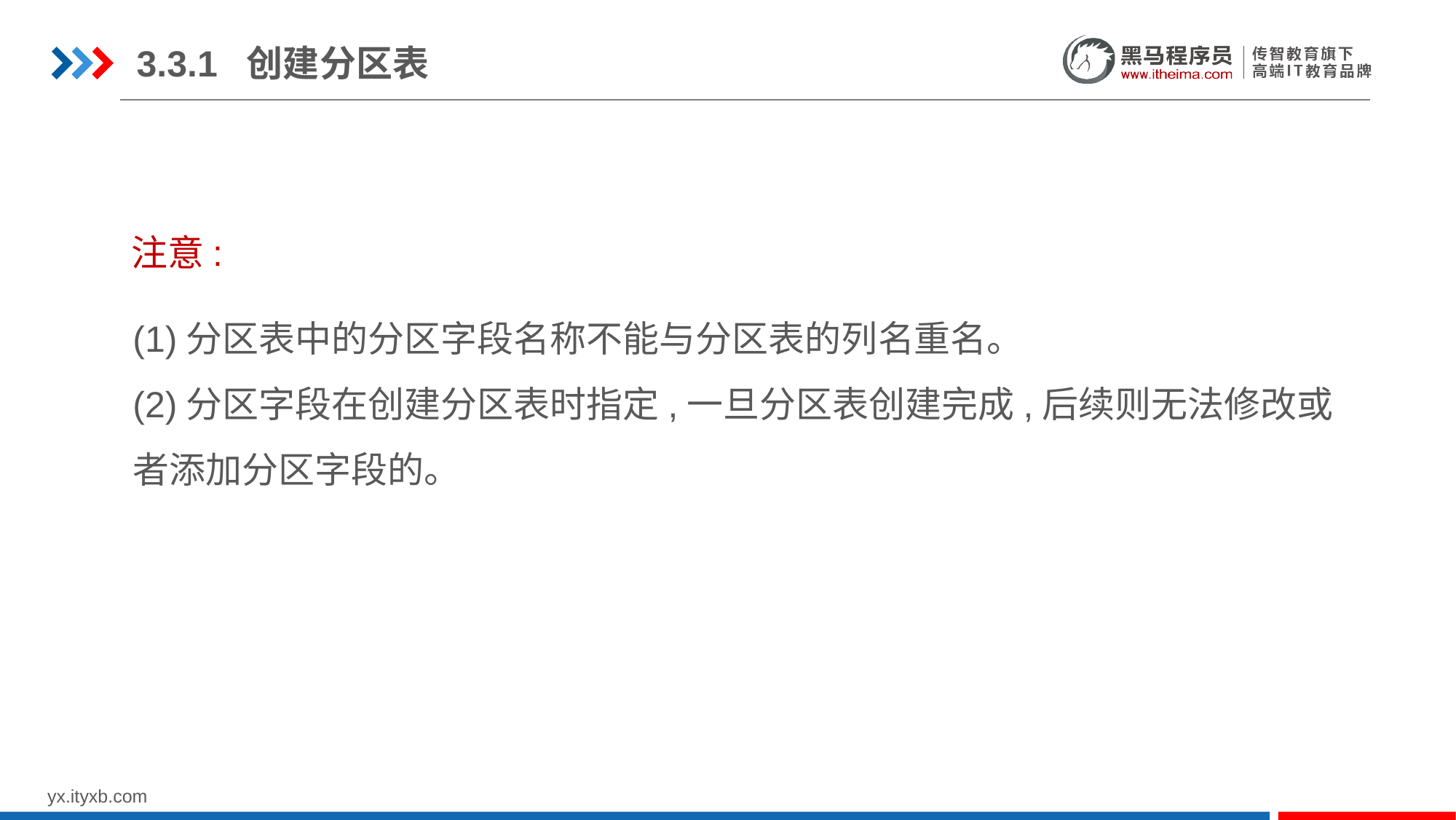

3.3.1  创建分区表
注意:

(1)分区表中的分区字段名称不能与分区表的列名重名。
(2)分区字段在创建分区表时指定,一旦分区表创建完成,后续则无法修改或者添加分区字段的。